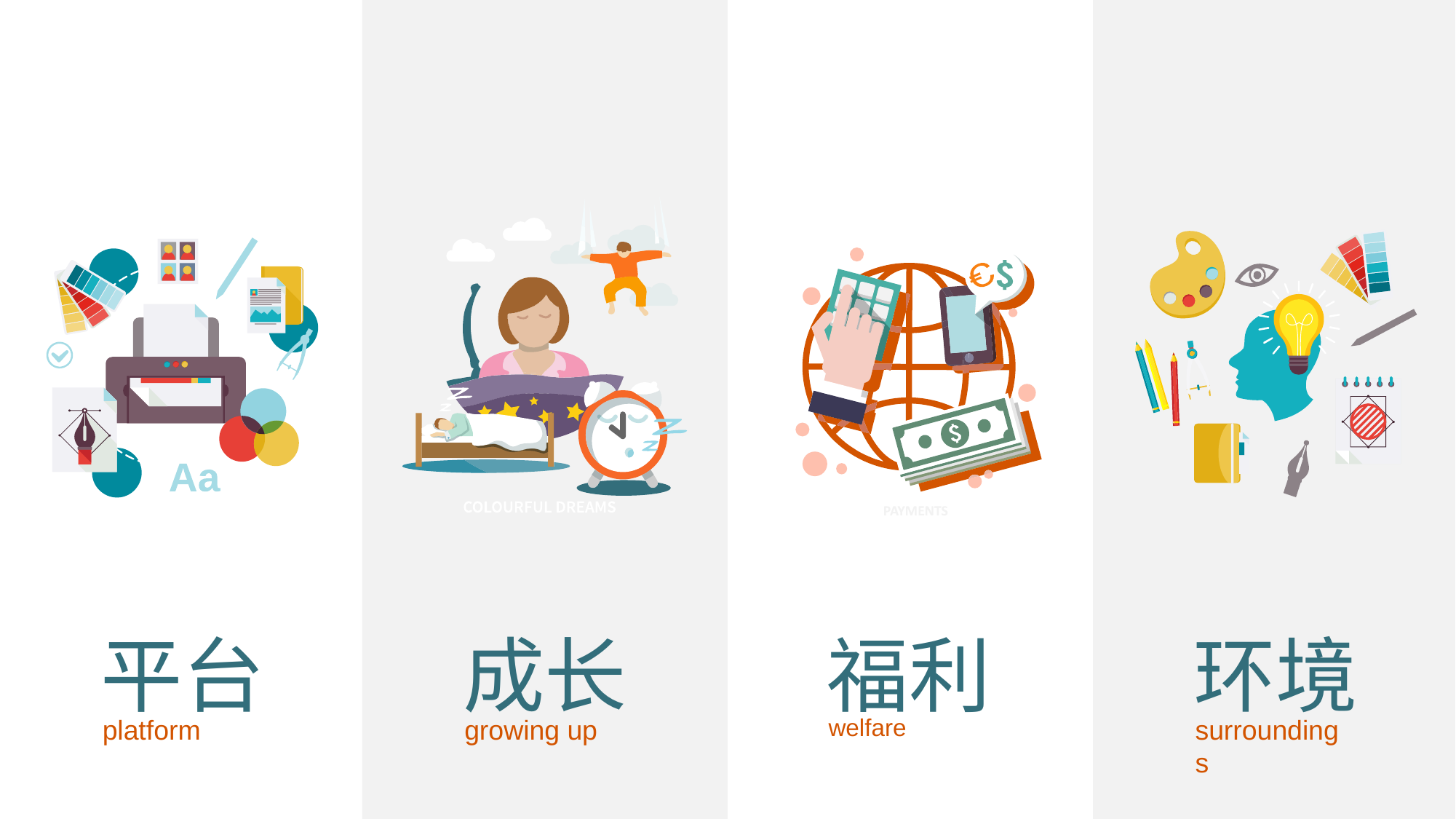

平台
platform
成长
growing up
福利
welfare
环境
surroundings